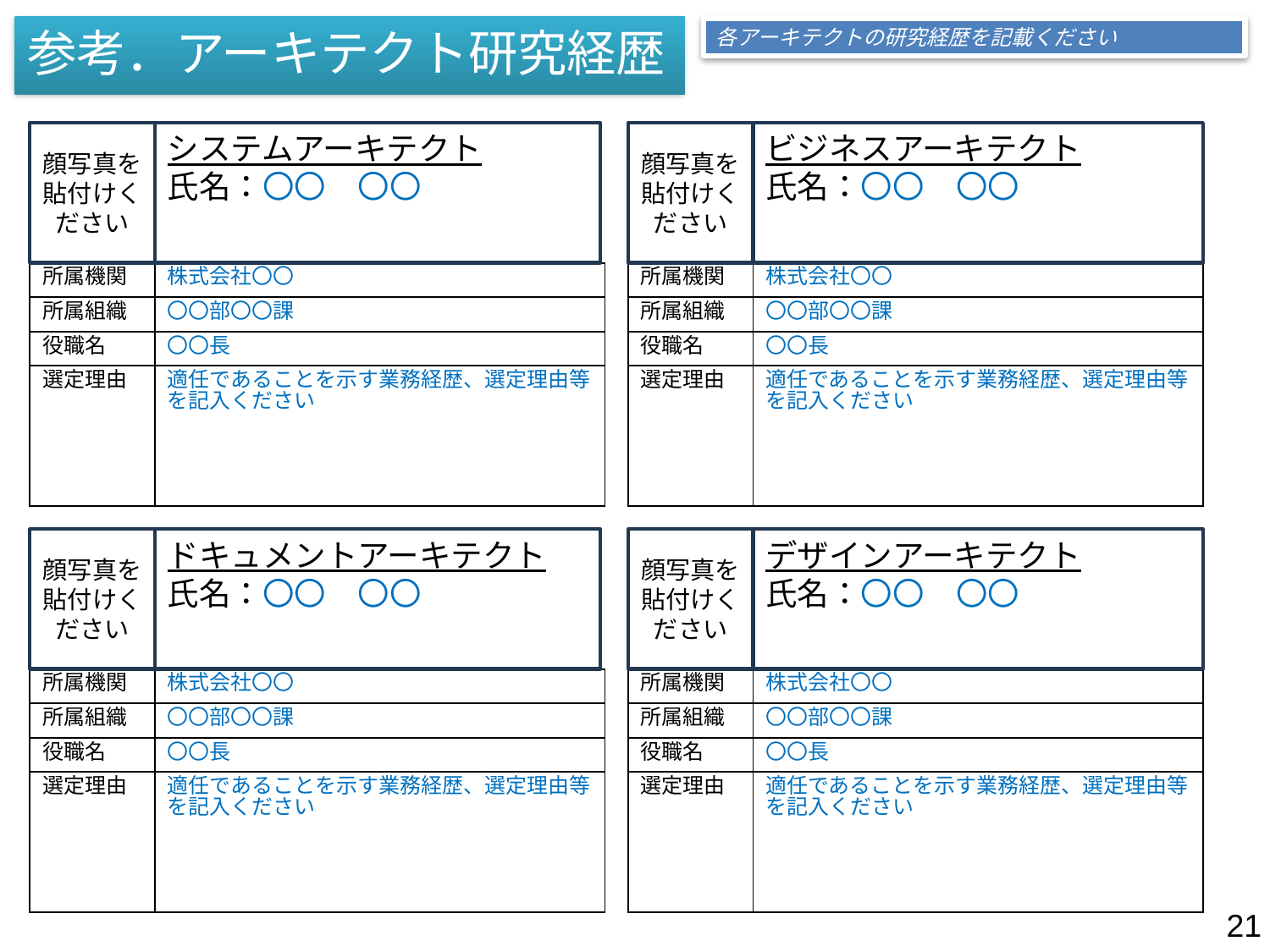

アーキテクトの経歴資料を参考資料として追加
参考．アーキテクト研究経歴
各アーキテクトの研究経歴を記載ください
顔写真を貼付けください
システムアーキテクト
氏名：〇〇　〇〇
顔写真を貼付けください
ビジネスアーキテクト
氏名：〇〇　〇〇
| 所属機関 | 株式会社〇〇 |
| --- | --- |
| 所属組織 | 〇〇部〇〇課 |
| 役職名 | 〇〇長 |
| 選定理由 | 適任であることを示す業務経歴、選定理由等を記入ください |
| 所属機関 | 株式会社〇〇 |
| --- | --- |
| 所属組織 | 〇〇部〇〇課 |
| 役職名 | 〇〇長 |
| 選定理由 | 適任であることを示す業務経歴、選定理由等を記入ください |
顔写真を貼付けください
ドキュメントアーキテクト
氏名：〇〇　〇〇
顔写真を貼付けください
デザインアーキテクト
氏名：〇〇　〇〇
| 所属機関 | 株式会社〇〇 |
| --- | --- |
| 所属組織 | 〇〇部〇〇課 |
| 役職名 | 〇〇長 |
| 選定理由 | 適任であることを示す業務経歴、選定理由等を記入ください |
| 所属機関 | 株式会社〇〇 |
| --- | --- |
| 所属組織 | 〇〇部〇〇課 |
| 役職名 | 〇〇長 |
| 選定理由 | 適任であることを示す業務経歴、選定理由等を記入ください |
21